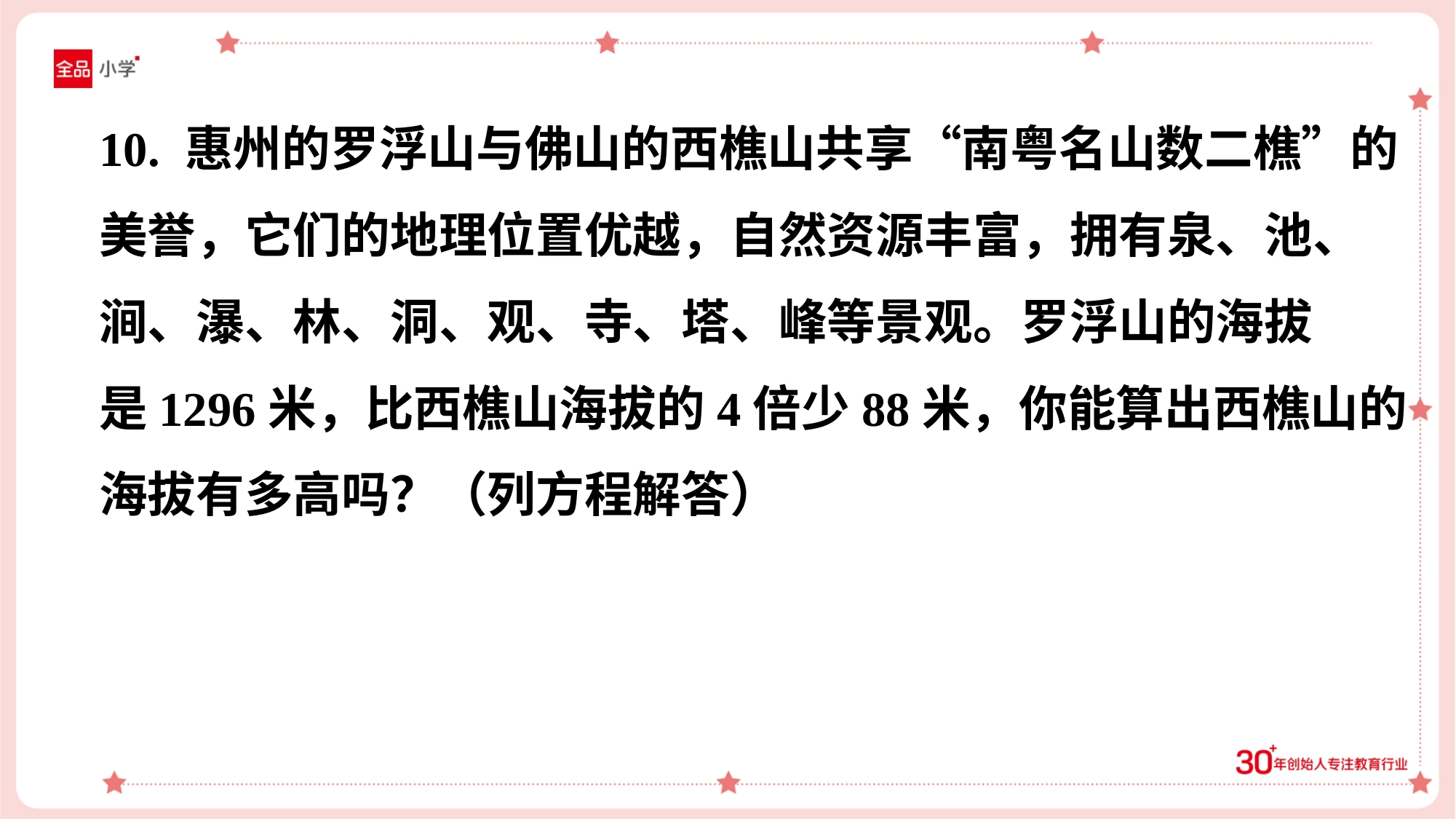

10. 惠州的罗浮山与佛山的西樵山共享“南粤名山数二樵”的
美誉，它们的地理位置优越，自然资源丰富，拥有泉、池、
涧、瀑、林、洞、观、寺、塔、峰等景观。罗浮山的海拔
是1296米，比西樵山海拔的4倍少88米，你能算出西樵山的
海拔有多高吗？（列方程解答）